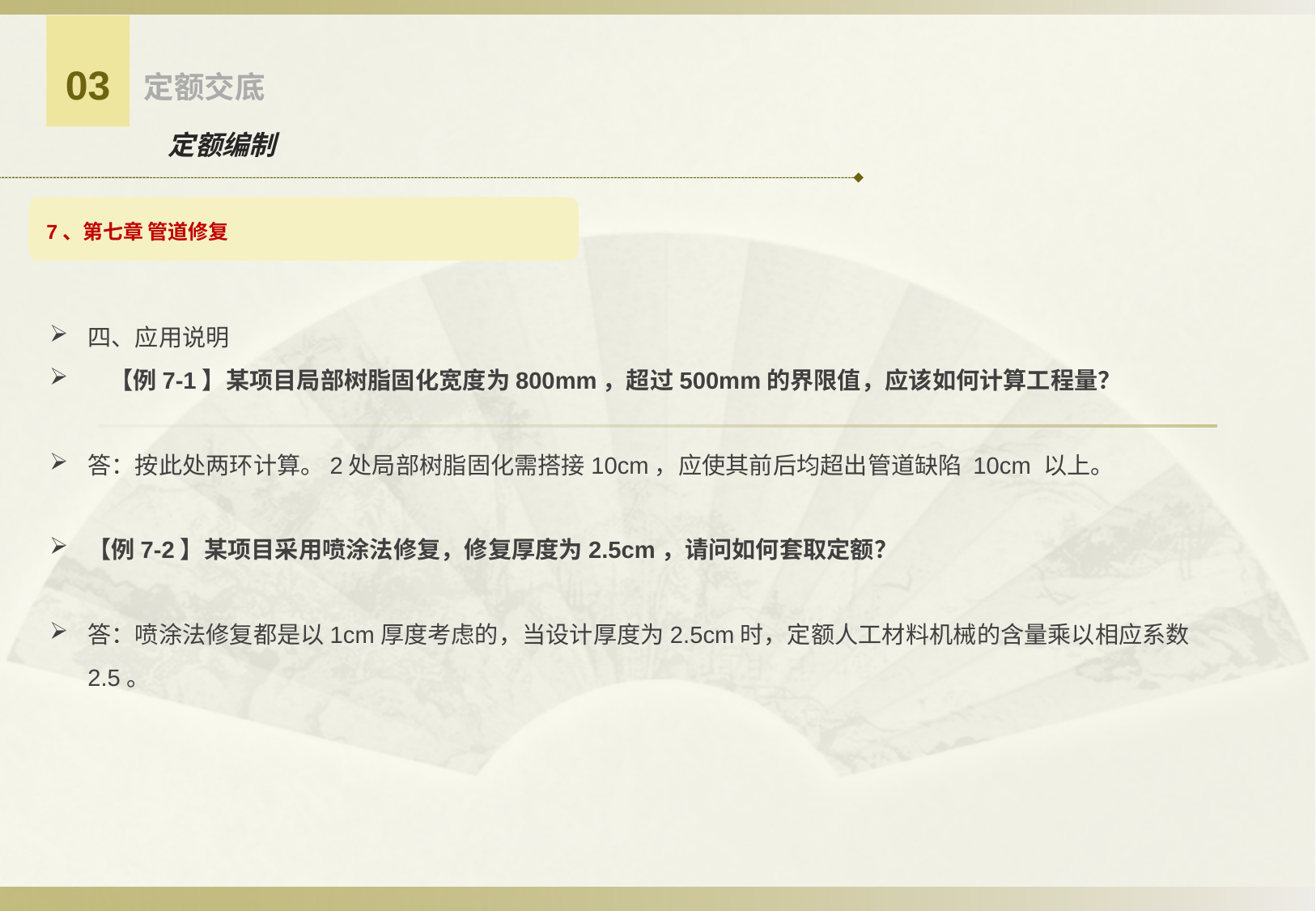

03
定额交底
定额编制

7、第七章 管道修复

四、应用说明
   【例7-1】某项目局部树脂固化宽度为800mm，超过500mm的界限值，应该如何计算工程量？

答：按此处两环计算。2处局部树脂固化需搭接10cm，应使其前后均超出管道缺陷 10cm 以上。

【例7-2】某项目采用喷涂法修复，修复厚度为2.5cm，请问如何套取定额？

答：喷涂法修复都是以1cm厚度考虑的，当设计厚度为2.5cm时，定额人工材料机械的含量乘以相应系数2.5。